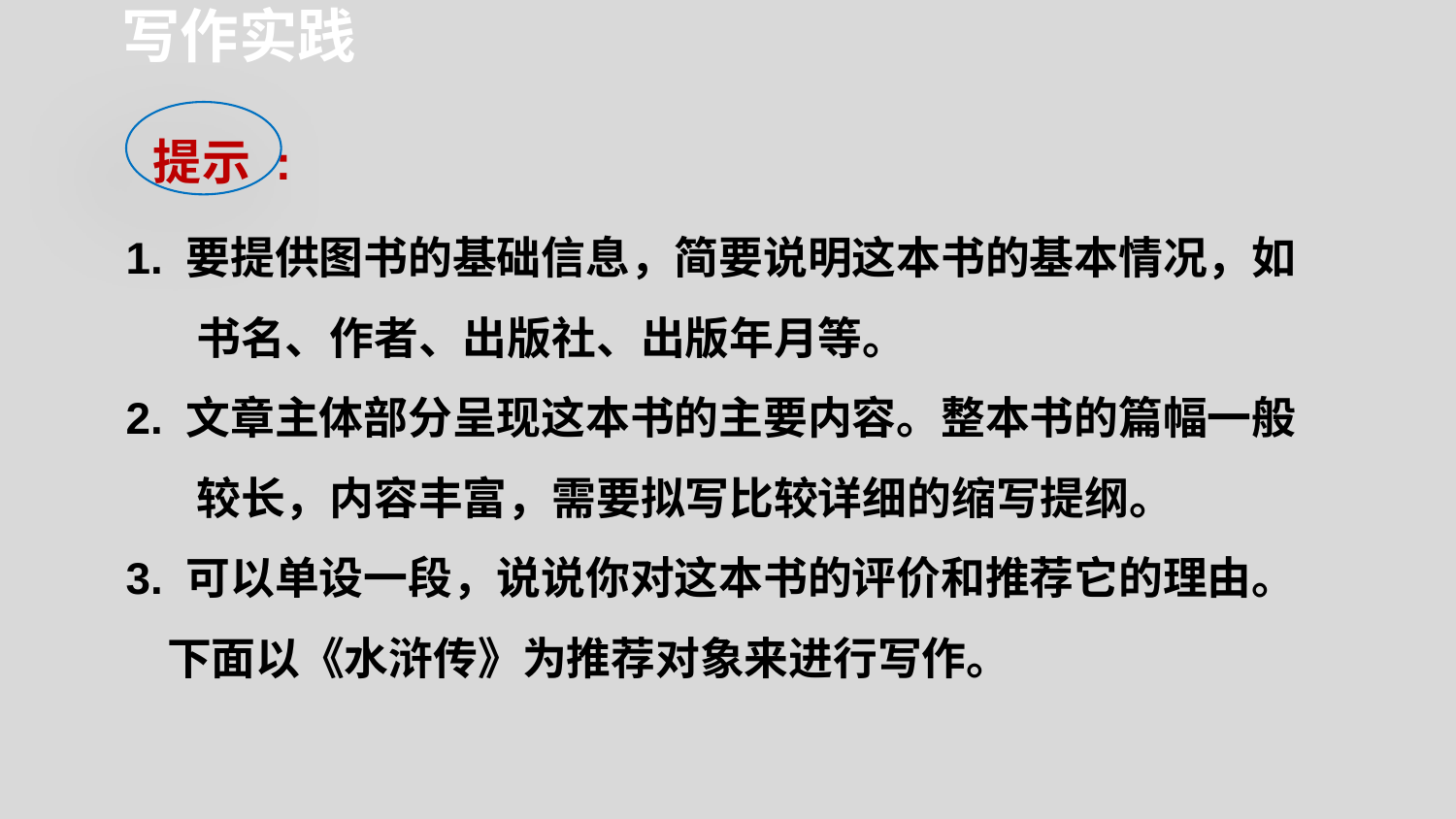

写作实践
提示 :

1. 要提供图书的基础信息，简要说明这本书的基本情况，如书名、作者、出版社、出版年月等。
2. 文章主体部分呈现这本书的主要内容。整本书的篇幅一般较长，内容丰富，需要拟写比较详细的缩写提纲。
3. 可以单设一段，说说你对这本书的评价和推荐它的理由。
   下面以《水浒传》为推荐对象来进行写作。